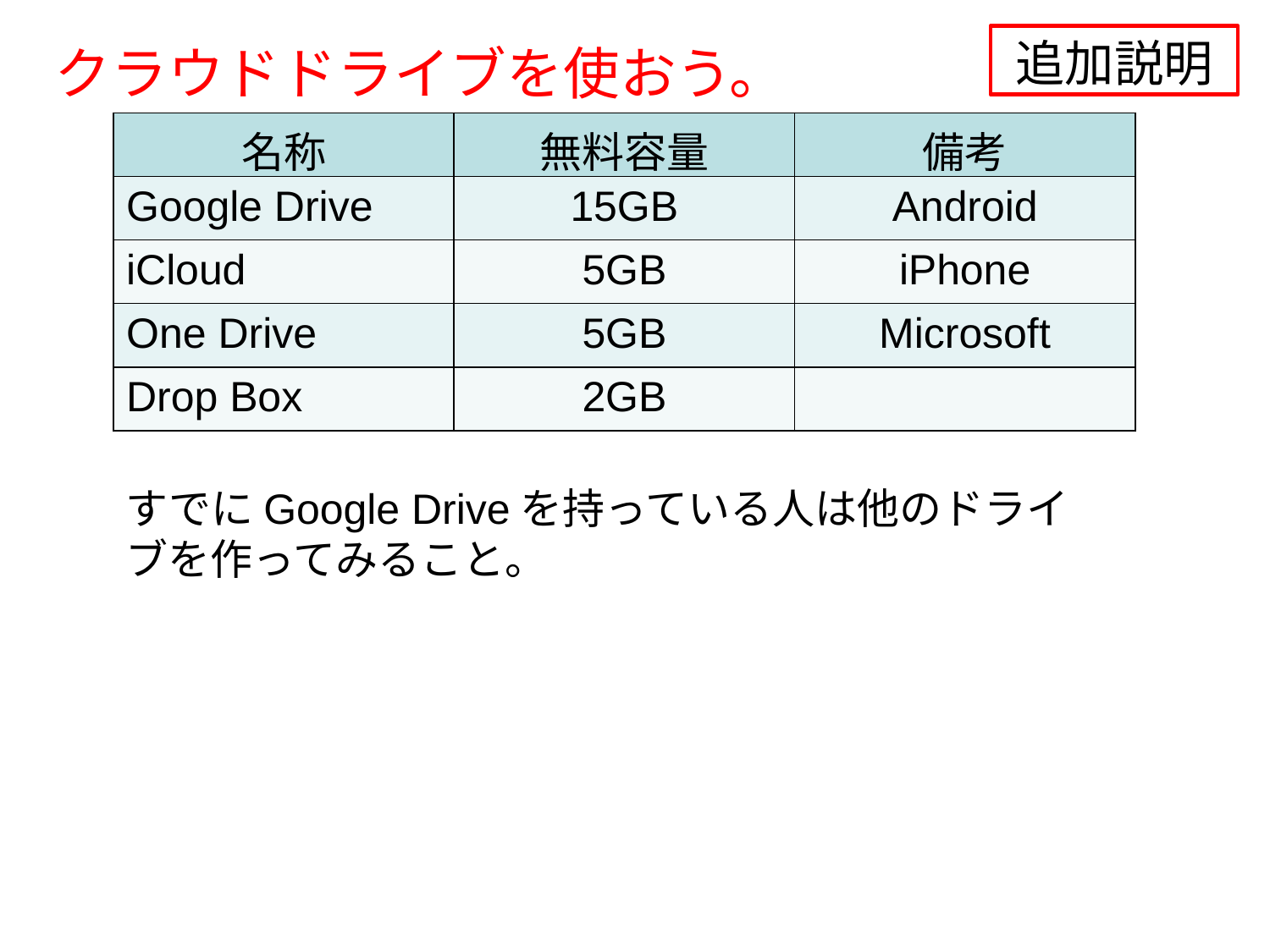

追加説明
クラウドドライブを使おう。
| 名称 | 無料容量 | 備考 |
| --- | --- | --- |
| Google Drive | 15GB | Android |
| iCloud | 5GB | iPhone |
| One Drive | 5GB | Microsoft |
| Drop Box | 2GB |  |
すでにGoogle Driveを持っている人は他のドライブを作ってみること。